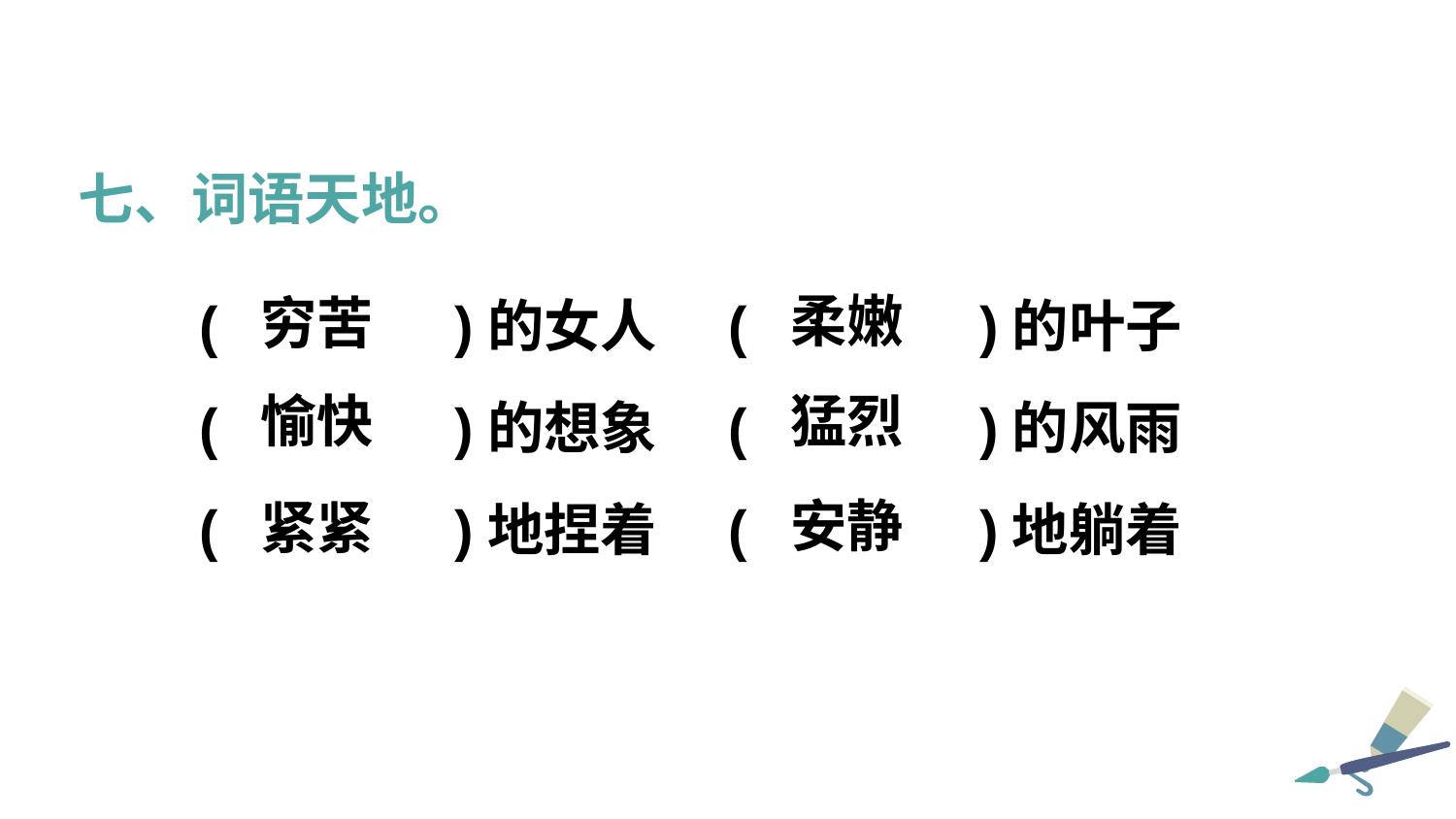

七、词语天地。
(               )的女人	(       　   )的叶子
(               )的想象	(       　   )的风雨
(               )地捏着	(       　   )地躺着
柔嫩
穷苦
愉快
猛烈
安静
紧紧